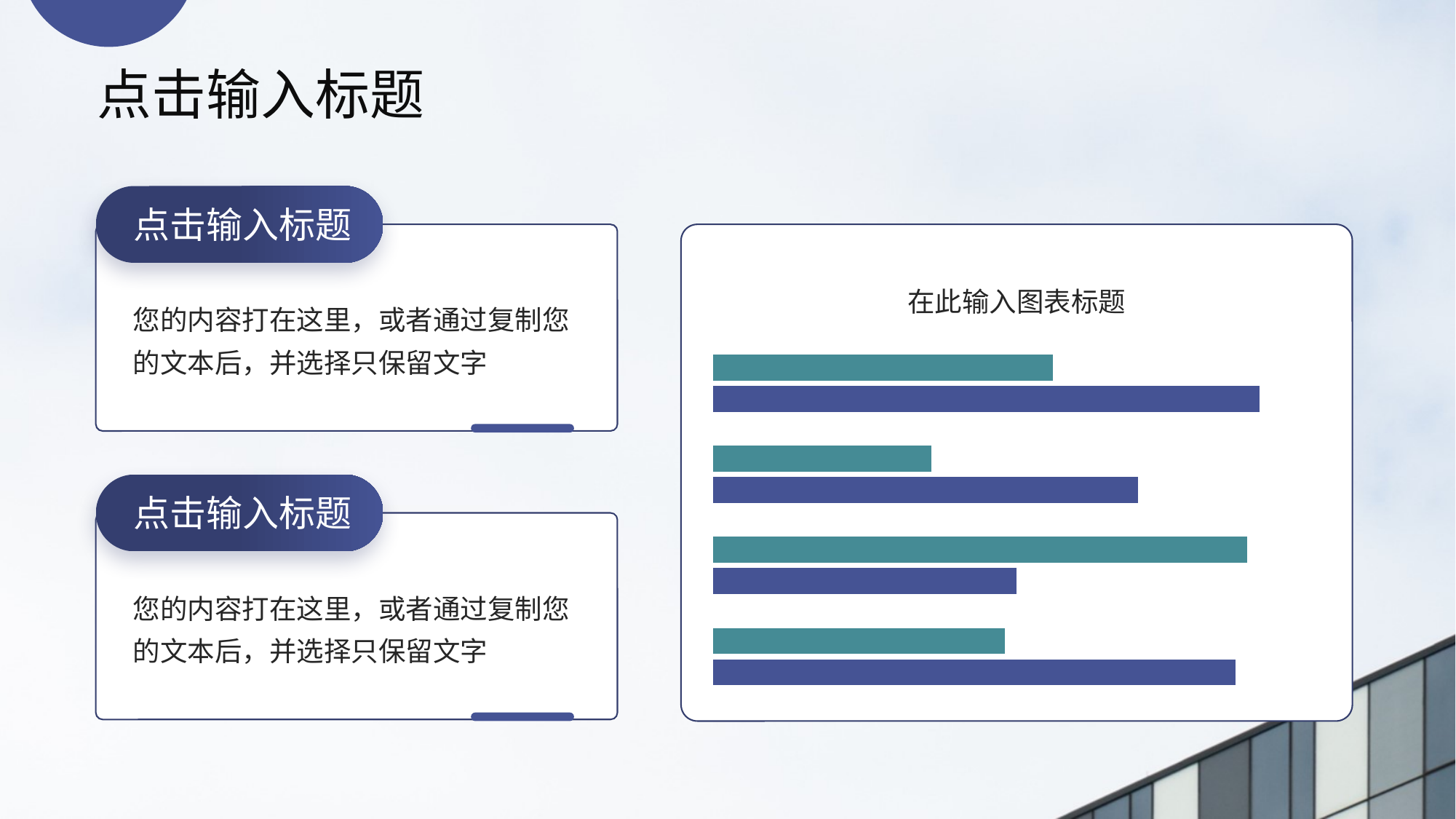

点击输入标题

点击输入标题

### Chart: 在此输入图表标题

| Category | 系列 1 | 系列 2 |
|---|---|---|
| 类别 1 | 4.3 | 2.4 |
| 类别 2 | 2.5 | 4.4 |
| 类别 3 | 3.5 | 1.8 |
| 类别 4 | 4.5 | 2.8 |
您的内容打在这里，或者通过复制您的文本后，并选择只保留文字

点击输入标题

您的内容打在这里，或者通过复制您的文本后，并选择只保留文字